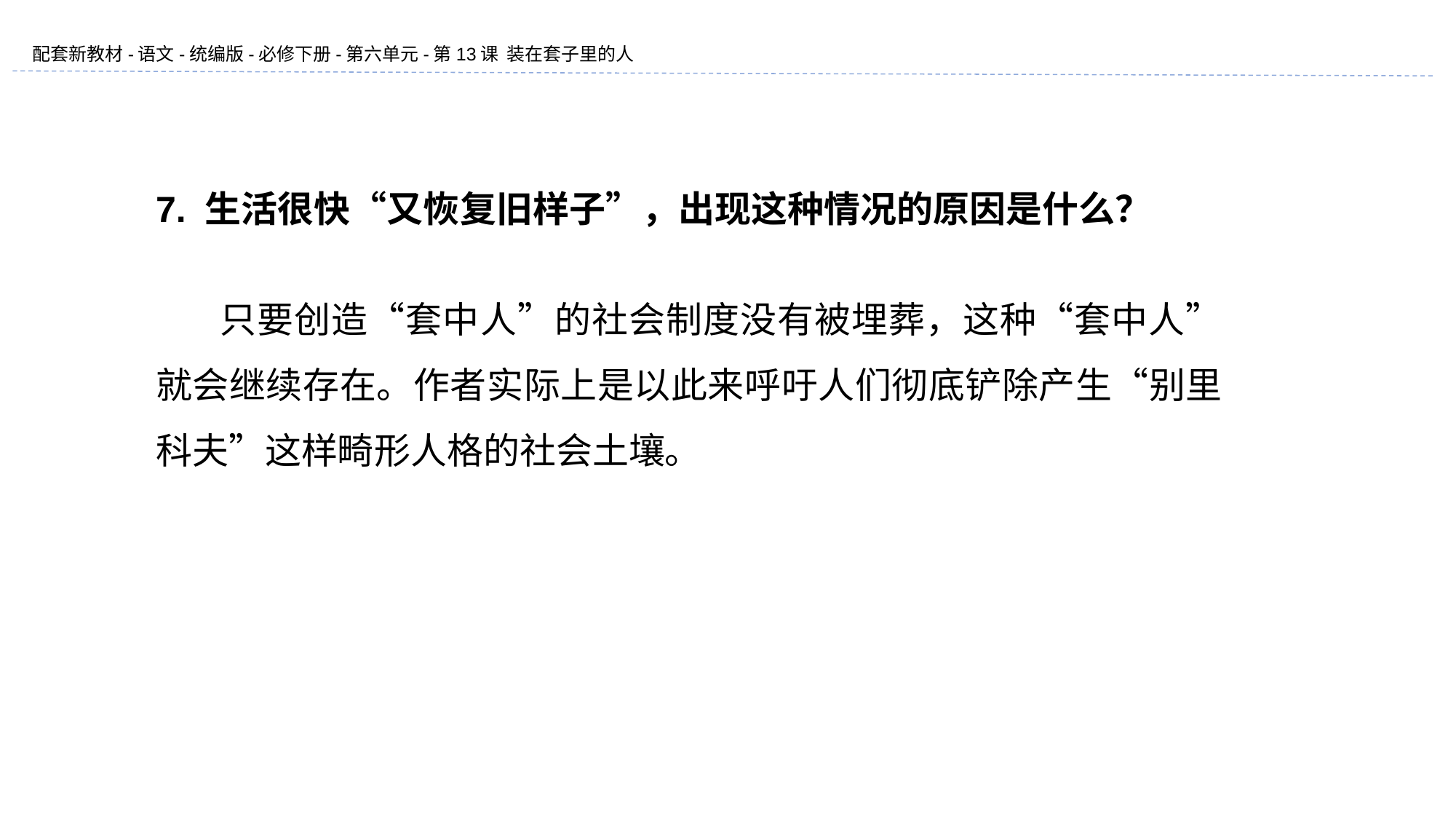

7. 生活很快“又恢复旧样子”，出现这种情况的原因是什么？
只要创造“套中人”的社会制度没有被埋葬，这种“套中人”就会继续存在。作者实际上是以此来呼吁人们彻底铲除产生“别里科夫”这样畸形人格的社会土壤。